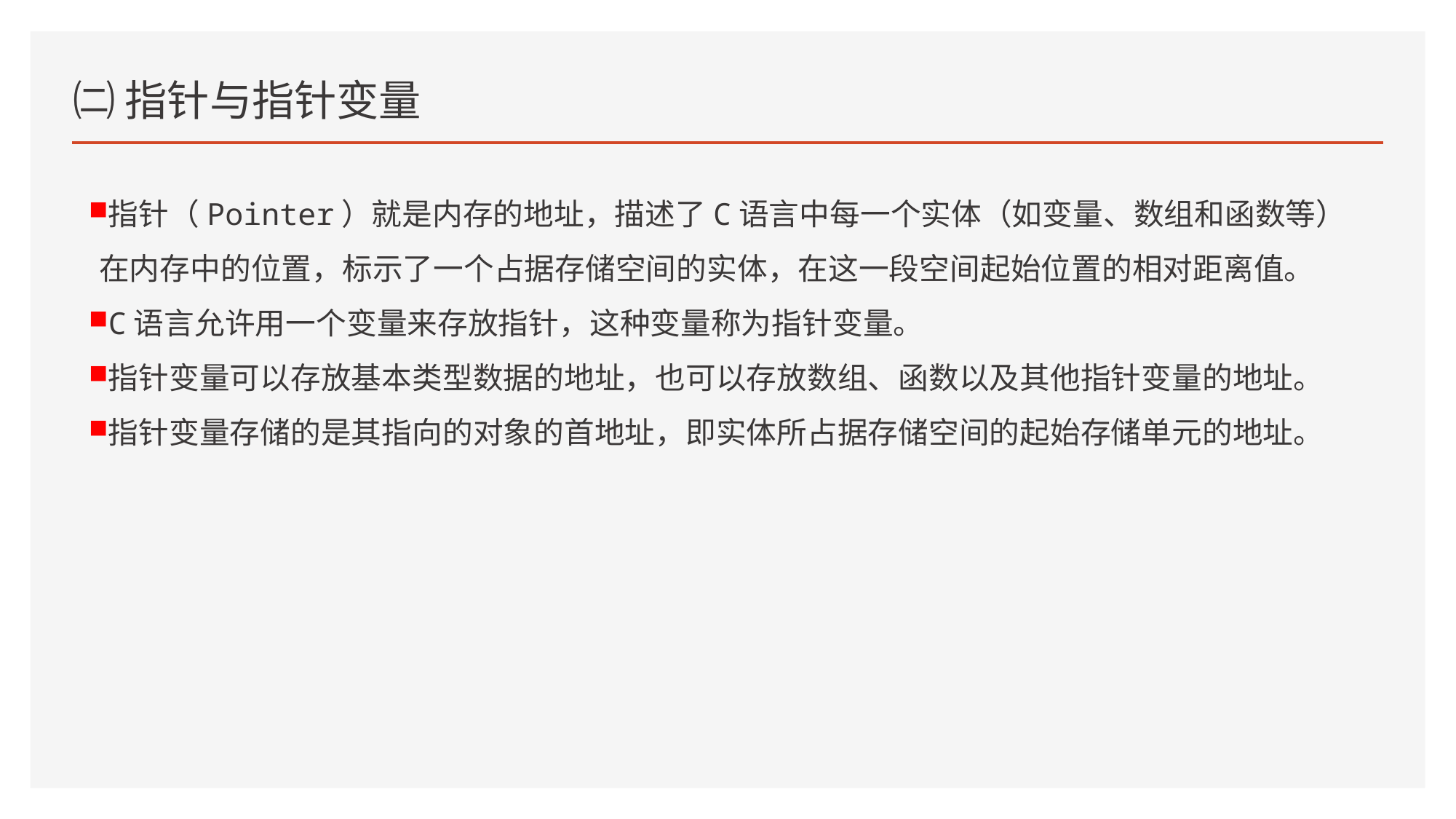

# ㈡ 指针与指针变量
指针（Pointer）就是内存的地址，描述了C语言中每一个实体（如变量、数组和函数等）在内存中的位置，标示了一个占据存储空间的实体，在这一段空间起始位置的相对距离值。
C语言允许用一个变量来存放指针，这种变量称为指针变量。
指针变量可以存放基本类型数据的地址，也可以存放数组、函数以及其他指针变量的地址。
指针变量存储的是其指向的对象的首地址，即实体所占据存储空间的起始存储单元的地址。